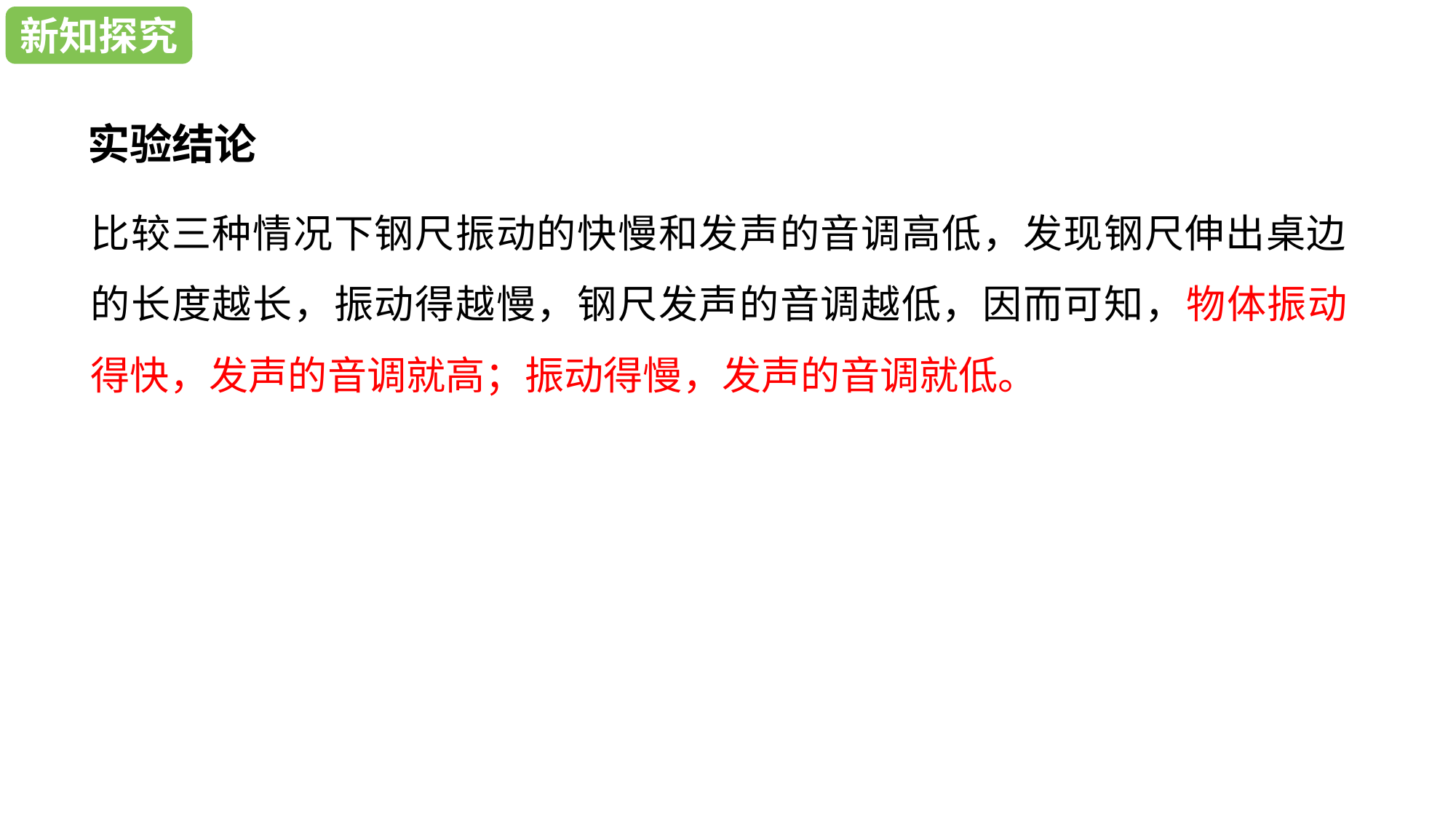

新知探究
新知探究
实验结论
比较三种情况下钢尺振动的快慢和发声的音调高低，发现钢尺伸出桌边的长度越长，振动得越慢，钢尺发声的音调越低，因而可知，物体振动得快，发声的音调就高；振动得慢，发声的音调就低。